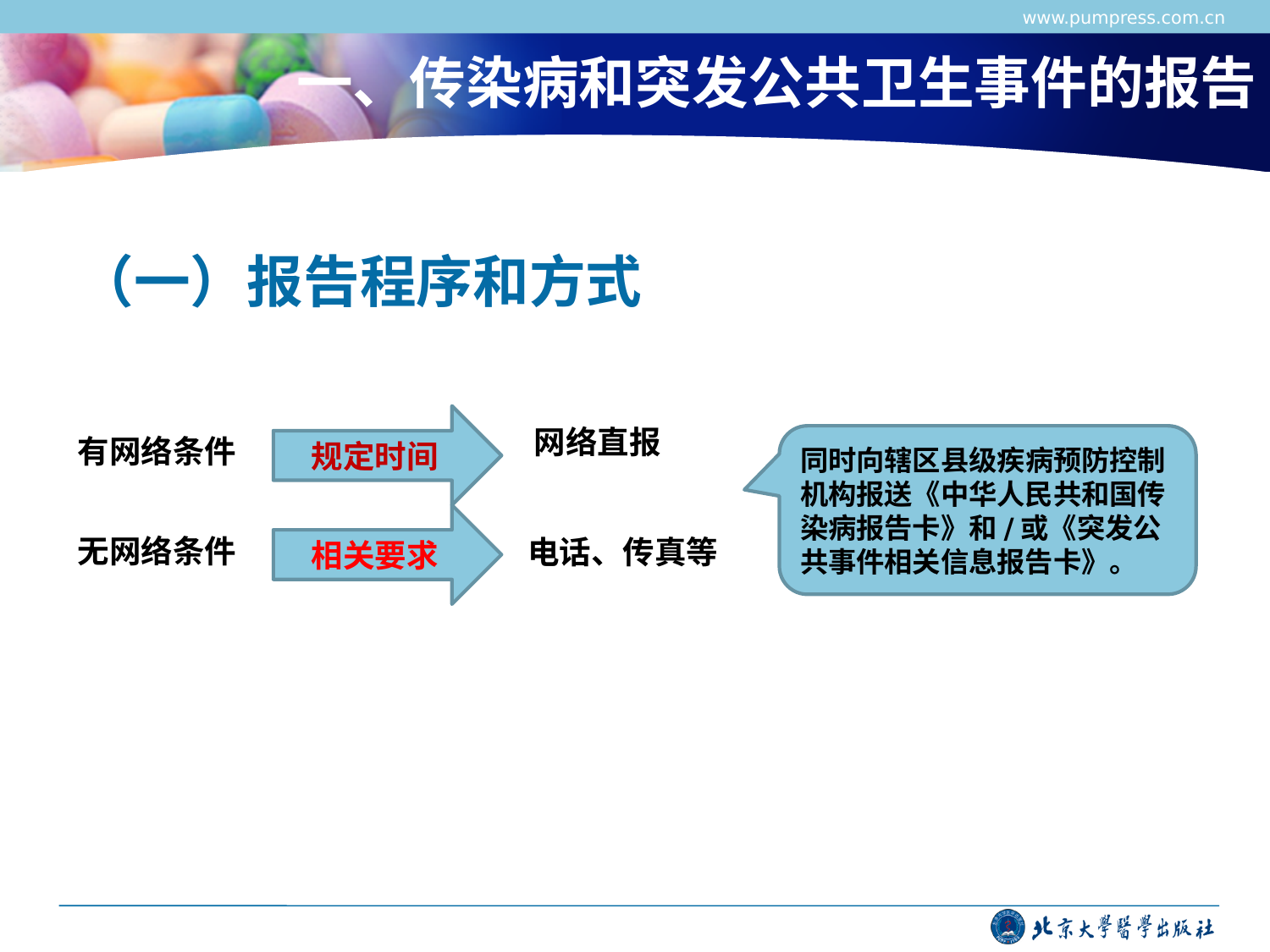

www.pumpress.com.cn
# 一、传染病和突发公共卫生事件的报告
（一）报告程序和方式
规定时间
网络直报
有网络条件
同时向辖区县级疾病预防控制机构报送《中华人民共和国传染病报告卡》和/或《突发公共事件相关信息报告卡》。
相关要求
无网络条件
电话、传真等